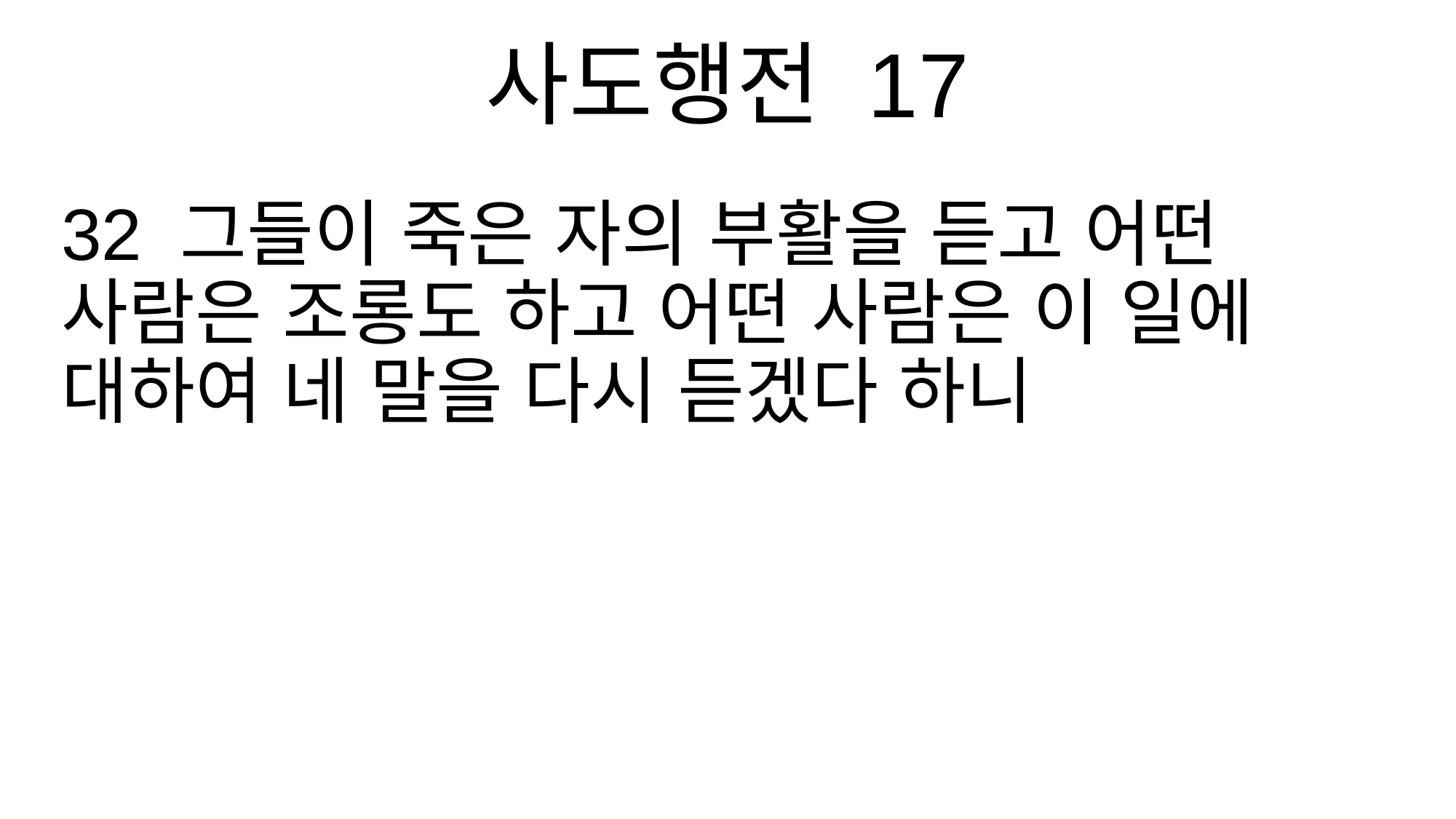

사도행전 17
32 그들이 죽은 자의 부활을 듣고 어떤 사람은 조롱도 하고 어떤 사람은 이 일에 대하여 네 말을 다시 듣겠다 하니